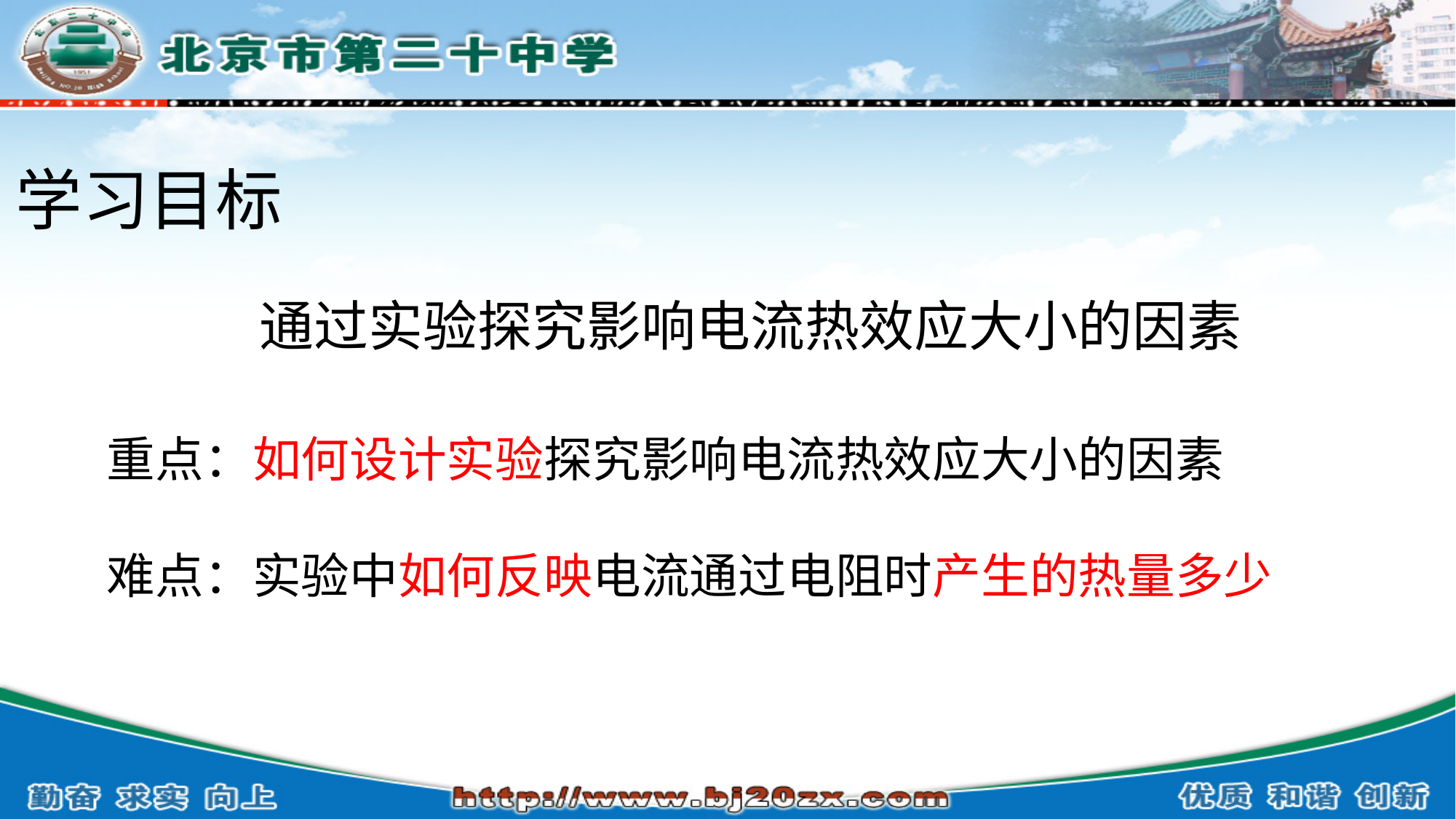

# 学习目标
通过实验探究影响电流热效应大小的因素
重点：如何设计实验探究影响电流热效应大小的因素

难点：实验中如何反映电流通过电阻时产生的热量多少